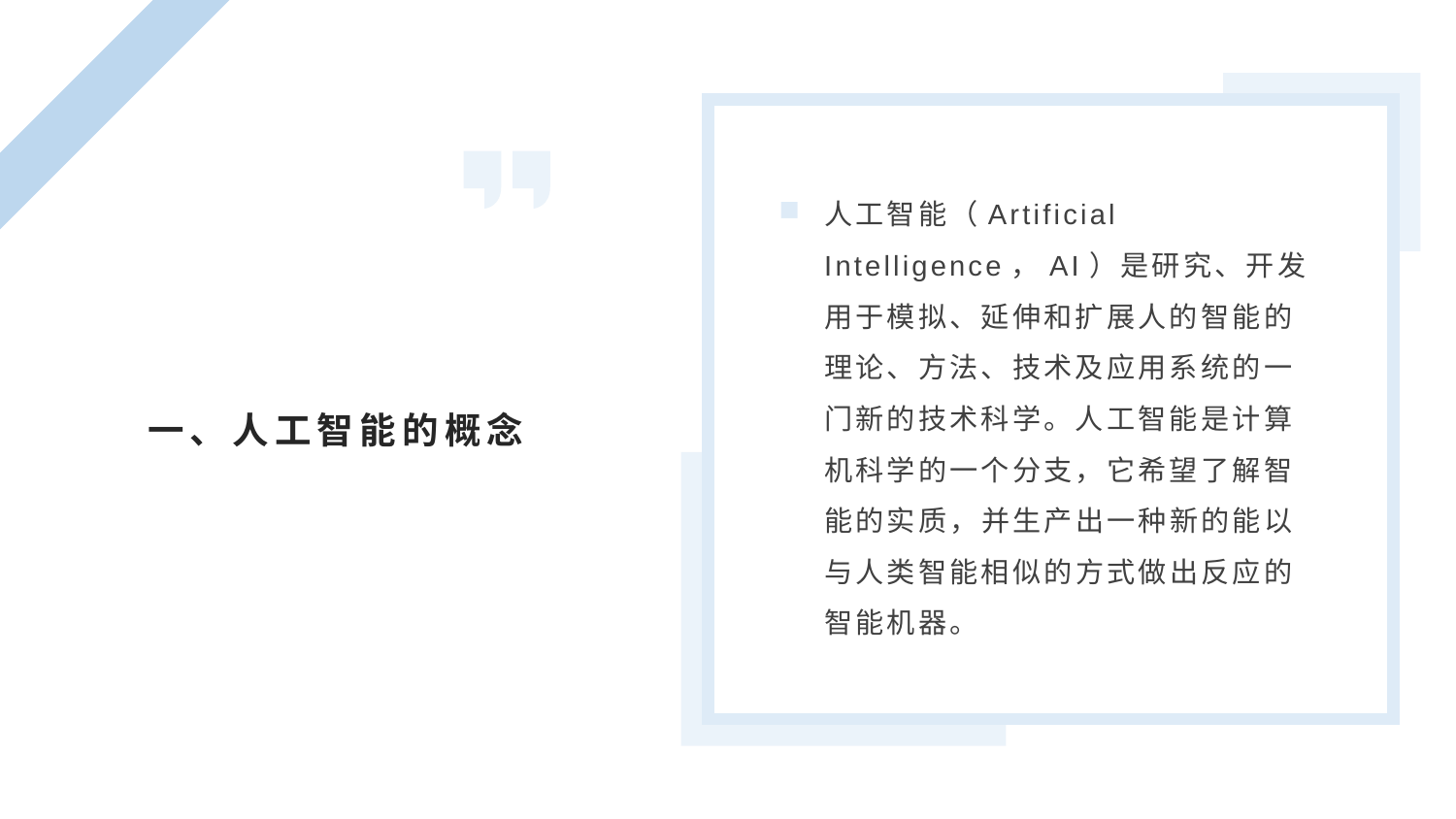

人工智能（Artificial Intelligence，AI）是研究、开发用于模拟、延伸和扩展人的智能的理论、方法、技术及应用系统的一门新的技术科学。人工智能是计算机科学的一个分支，它希望了解智能的实质，并生产出一种新的能以与人类智能相似的方式做出反应的智能机器。

一、人工智能的概念